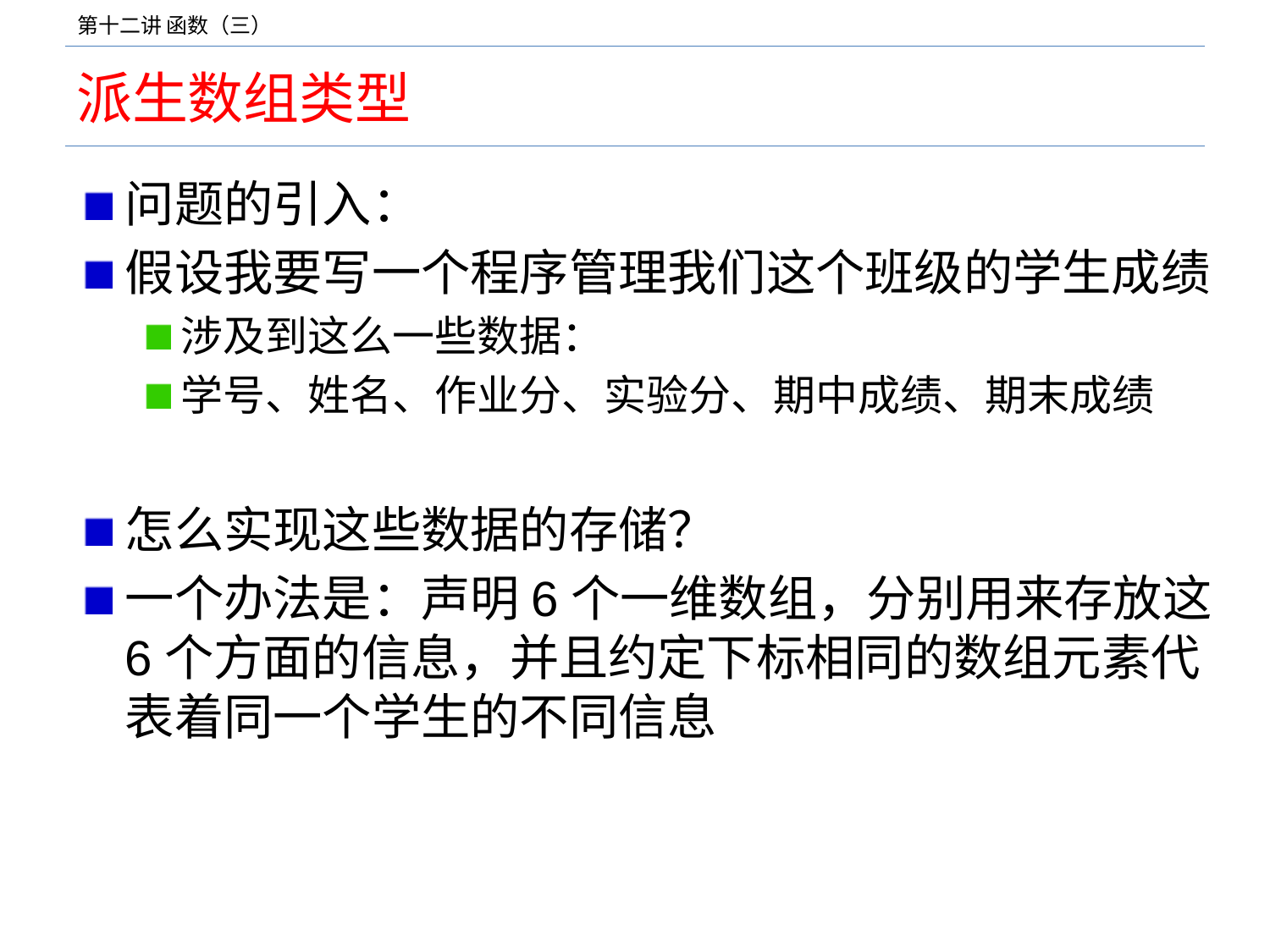

# 派生数组类型
问题的引入：
假设我要写一个程序管理我们这个班级的学生成绩
涉及到这么一些数据：
学号、姓名、作业分、实验分、期中成绩、期末成绩

怎么实现这些数据的存储？
一个办法是：声明6个一维数组，分别用来存放这6个方面的信息，并且约定下标相同的数组元素代表着同一个学生的不同信息